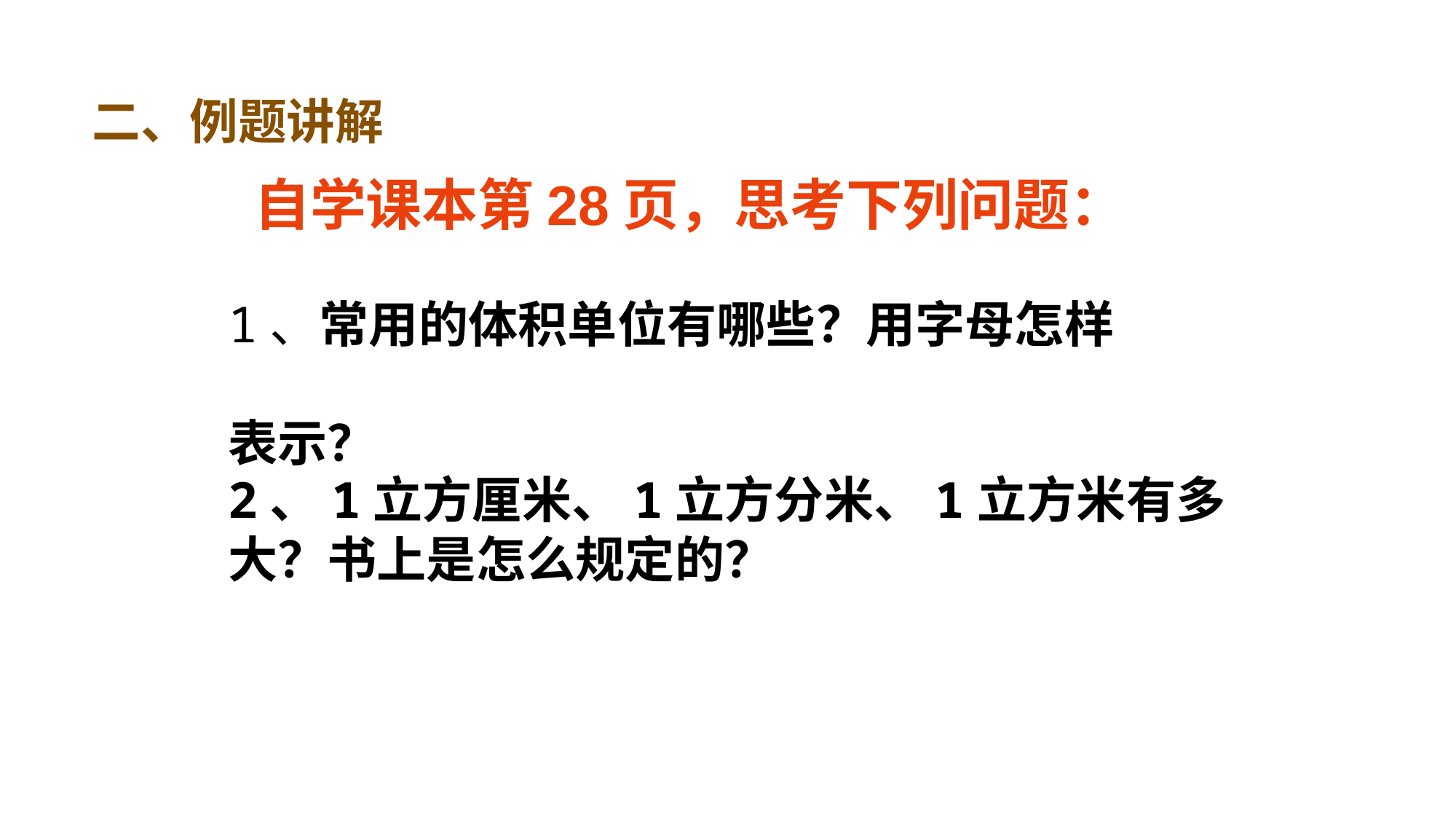

二、例题讲解
自学课本第28页，思考下列问题：
1、常用的体积单位有哪些？用字母怎样
表示？
2、1立方厘米、1立方分米、1立方米有多大？书上是怎么规定的？